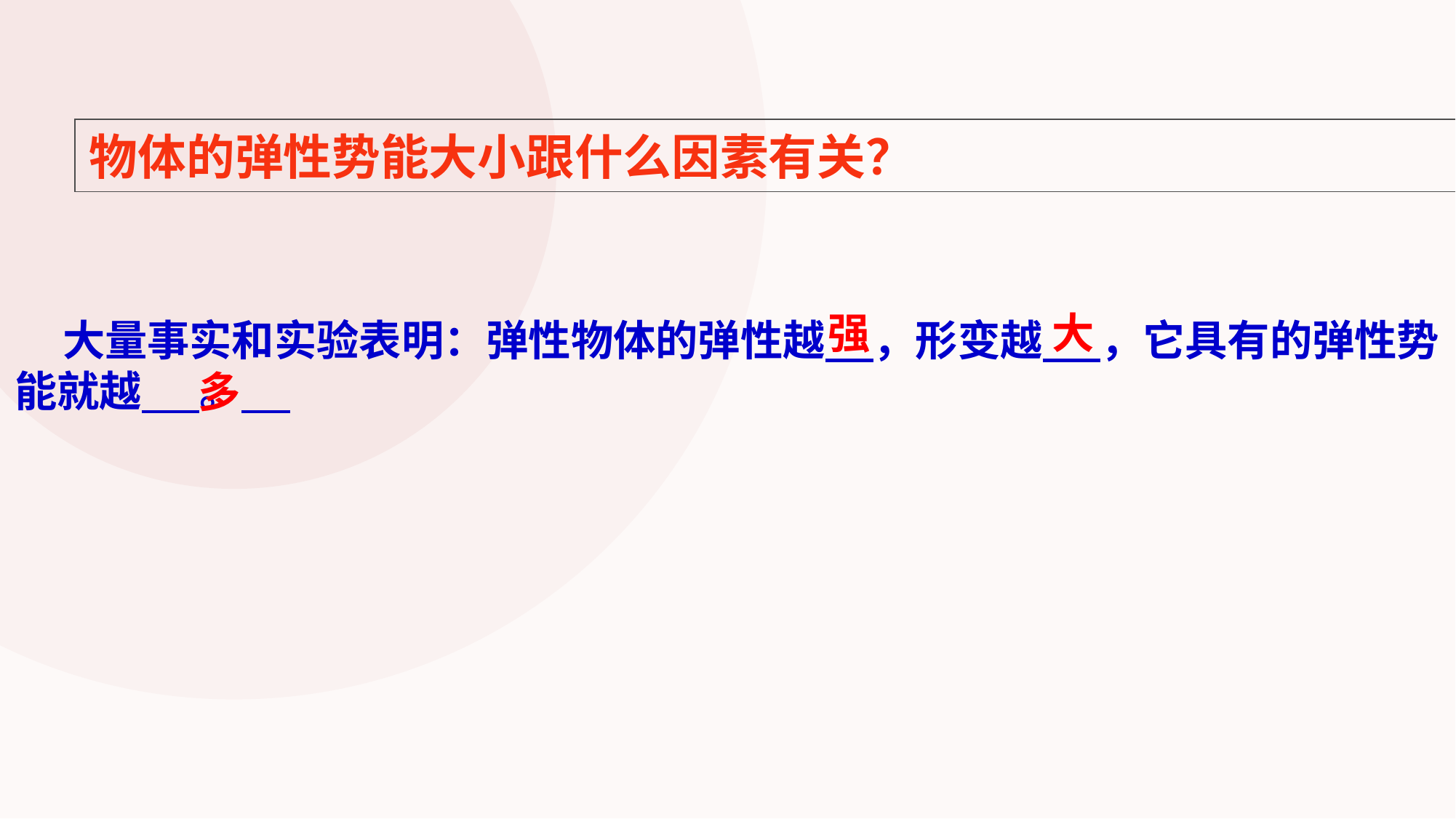

物体的弹性势能大小跟什么因素有关？
强
大
    大量事实和实验表明：弹性物体的弹性越     ，形变越      ，它具有的弹性势能就越      。
多